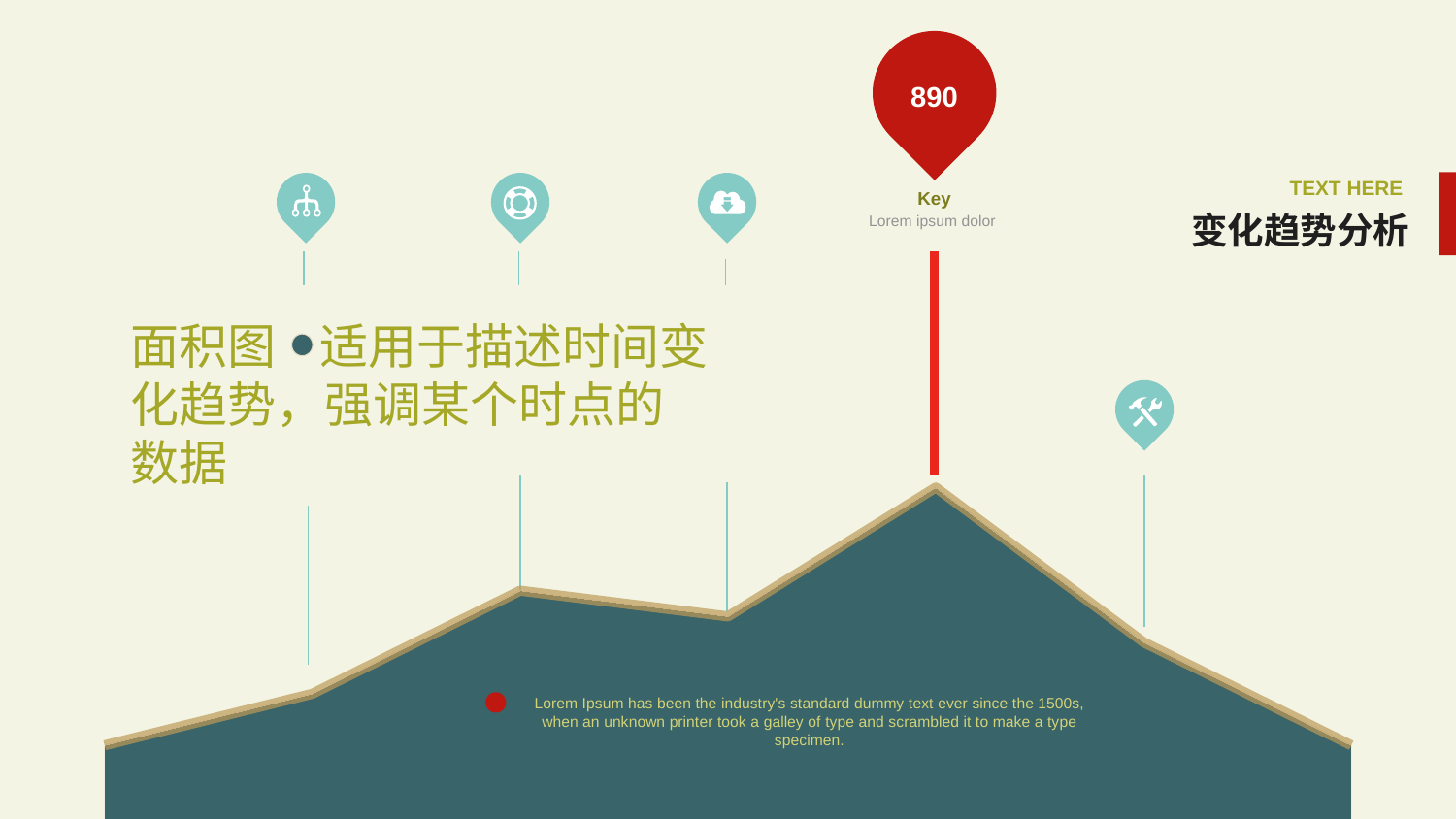

890
TEXT HERE

Key
Lorem ipsum dolor
变化趋势分析

面积图    适用于描述时间变化趋势，强调某个时点的数据

### Chart

| Category | Series 1 |  |
|---|---|---|

Lorem Ipsum has been the industry's standard dummy text ever since the 1500s, when an unknown printer took a galley of type and scrambled it to make a type specimen.